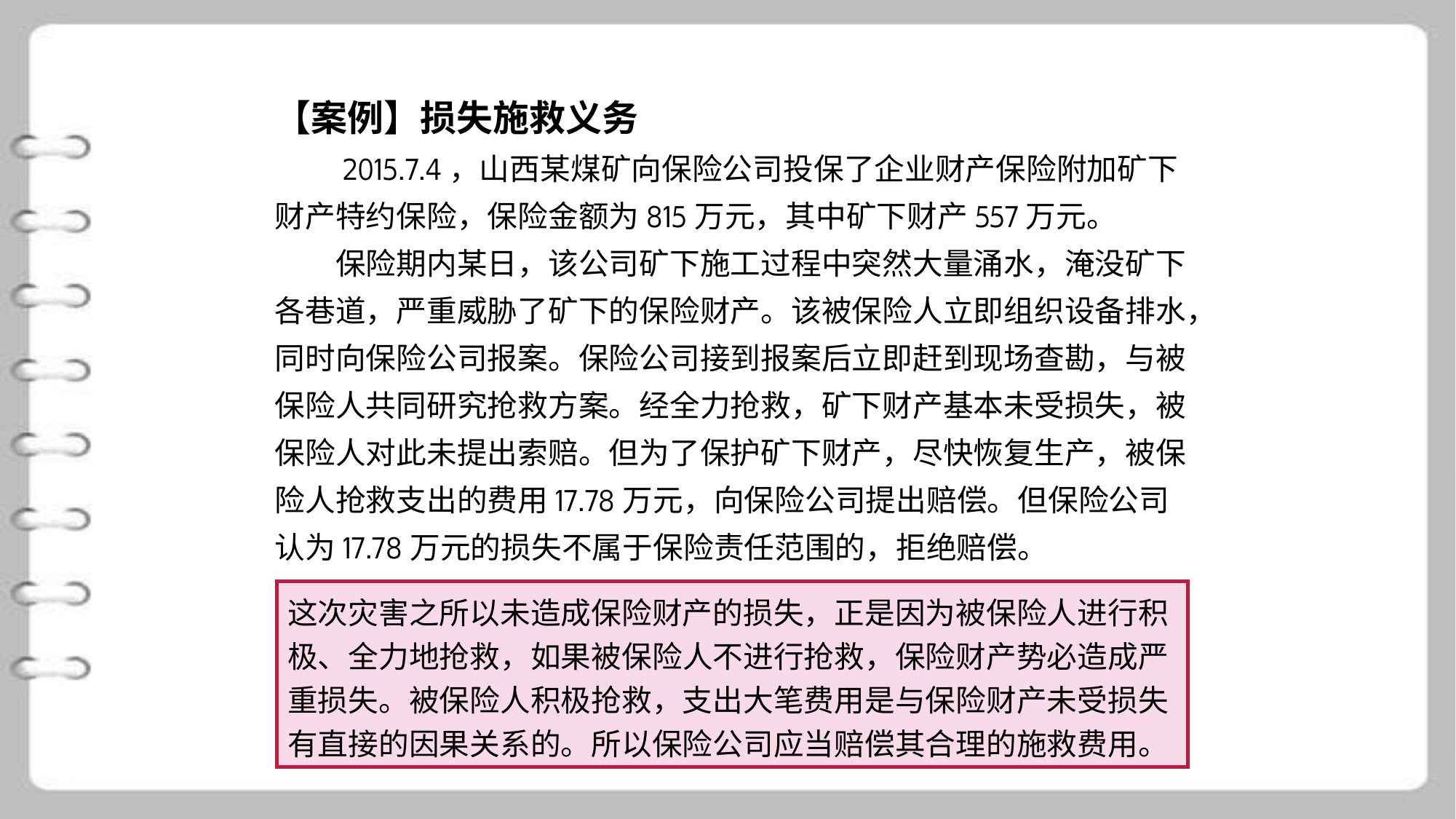

【案例】损失施救义务
　　2015.7.4，山西某煤矿向保险公司投保了企业财产保险附加矿下财产特约保险，保险金额为815万元，其中矿下财产557万元。
　　保险期内某日，该公司矿下施工过程中突然大量涌水，淹没矿下各巷道，严重威胁了矿下的保险财产。该被保险人立即组织设备排水，同时向保险公司报案。保险公司接到报案后立即赶到现场查勘，与被保险人共同研究抢救方案。经全力抢救，矿下财产基本未受损失，被保险人对此未提出索赔。但为了保护矿下财产，尽快恢复生产，被保险人抢救支出的费用17.78万元，向保险公司提出赔偿。但保险公司认为17.78万元的损失不属于保险责任范围的，拒绝赔偿。
这次灾害之所以未造成保险财产的损失，正是因为被保险人进行积极、全力地抢救，如果被保险人不进行抢救，保险财产势必造成严重损失。被保险人积极抢救，支出大笔费用是与保险财产未受损失有直接的因果关系的。所以保险公司应当赔偿其合理的施救费用。